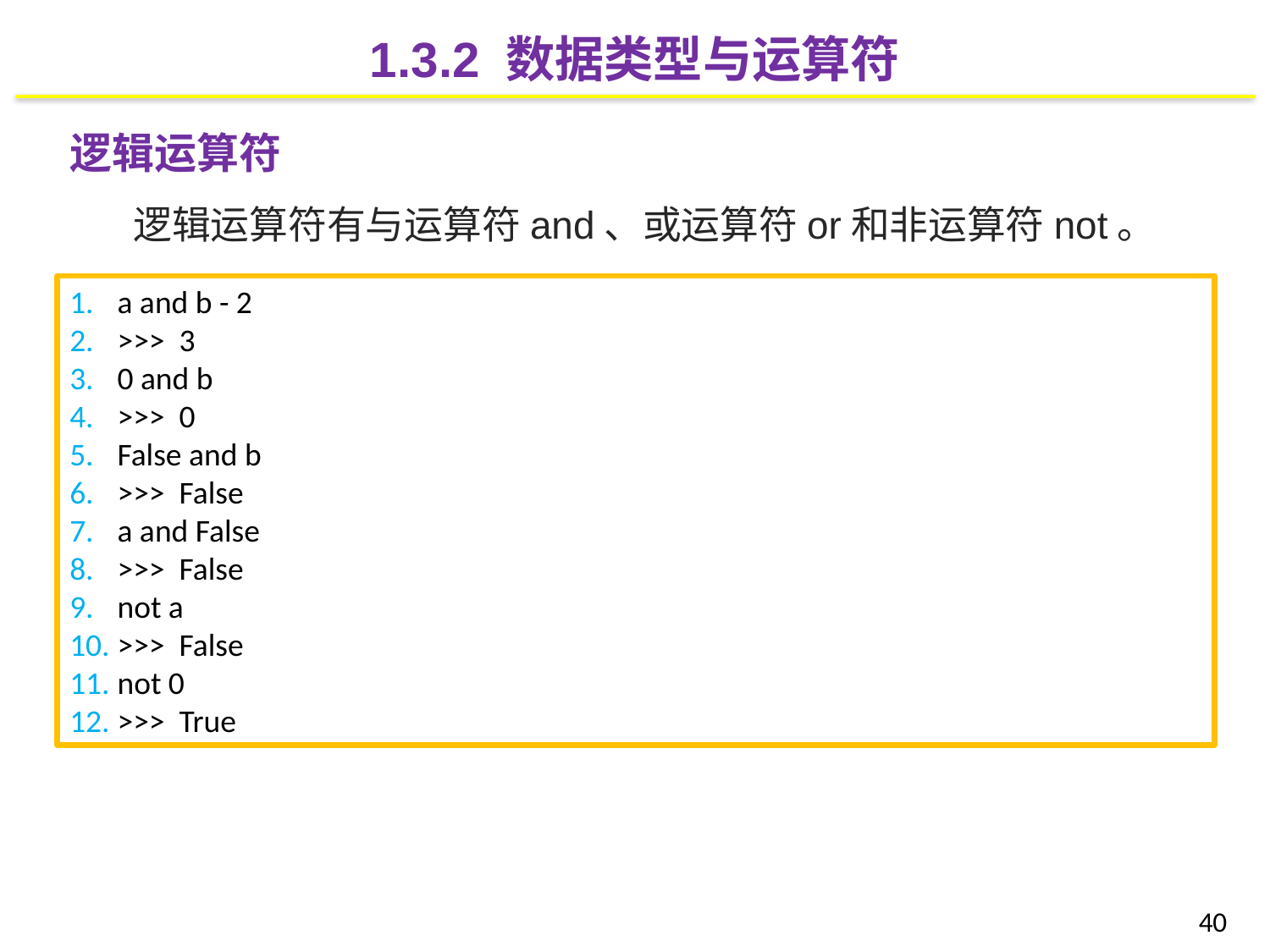

1.3.2 数据类型与运算符
逻辑运算符
逻辑运算符有与运算符and、或运算符or和非运算符not。
a and b - 2
>>>  3
0 and b
>>>  0
False and b
>>>  False
a and False
>>>  False
not a
>>>  False
not 0
>>>  True
40